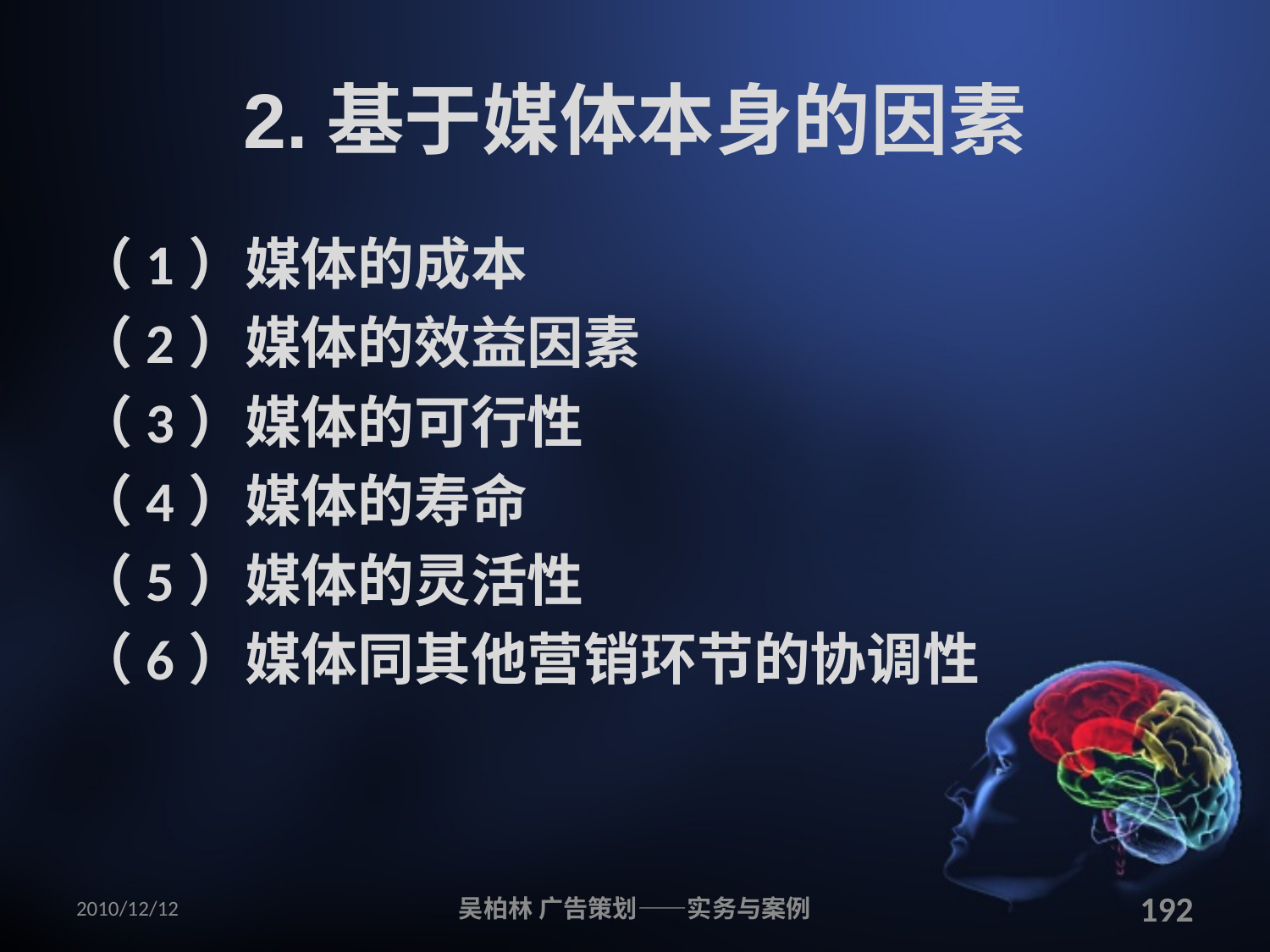

# 2.基于媒体本身的因素
（1）媒体的成本
（2）媒体的效益因素
（3）媒体的可行性
（4）媒体的寿命
（5）媒体的灵活性
（6）媒体同其他营销环节的协调性
2010/12/12
吴柏林 广告策划——实务与案例
192